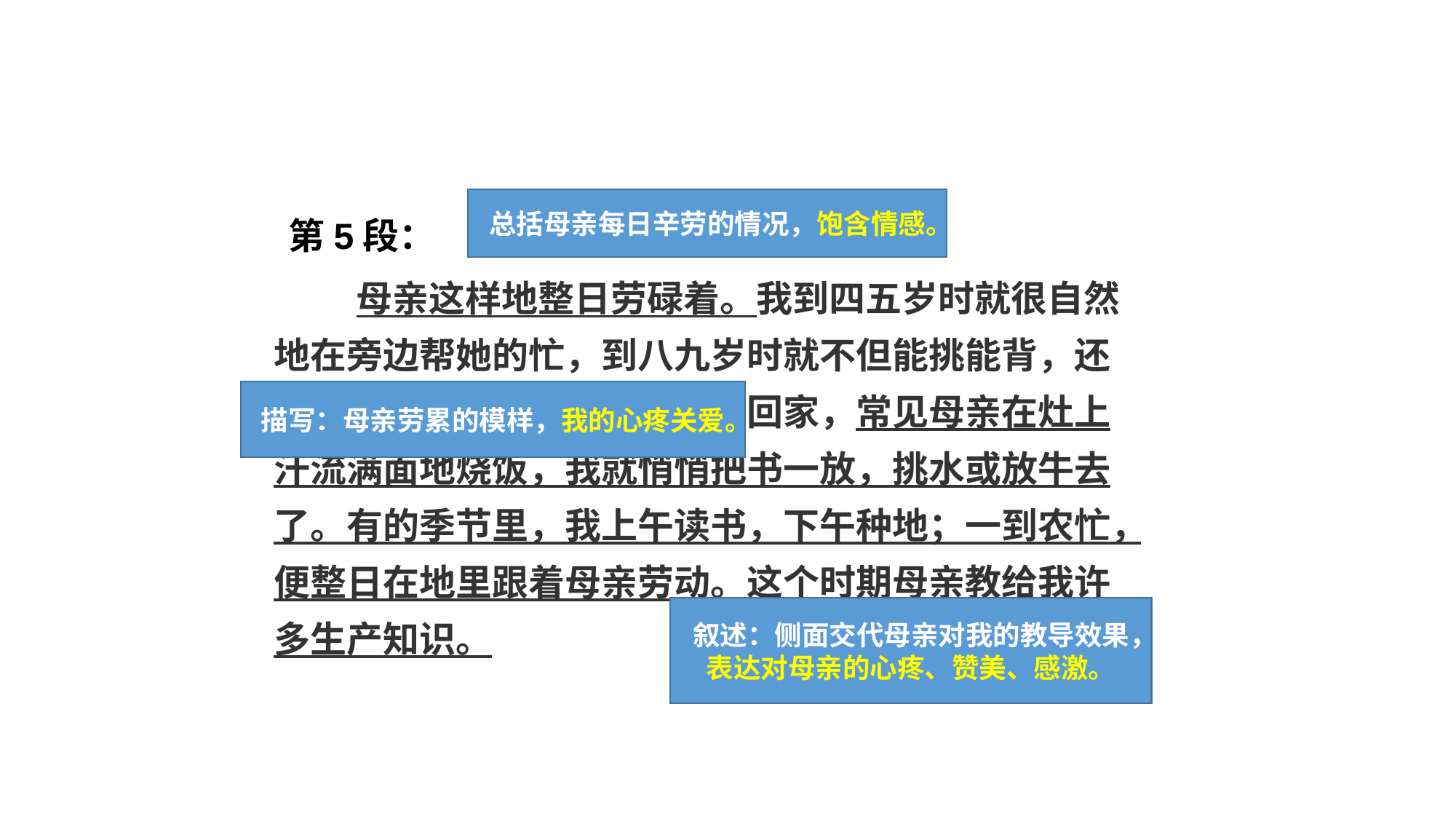

#
总括母亲每日辛劳的情况，饱含情感。
第5段：
         母亲这样地整日劳碌着。我到四五岁时就很自然地在旁边帮她的忙，到八九岁时就不但能挑能背，还会种地了。记得那时我从私塾回家，常见母亲在灶上汗流满面地烧饭，我就悄悄把书一放，挑水或放牛去了。有的季节里，我上午读书，下午种地；一到农忙，便整日在地里跟着母亲劳动。这个时期母亲教给我许多生产知识。
描写：母亲劳累的模样，我的心疼关爱。
叙述：侧面交代母亲对我的教导效果，表达对母亲的心疼、赞美、感激。